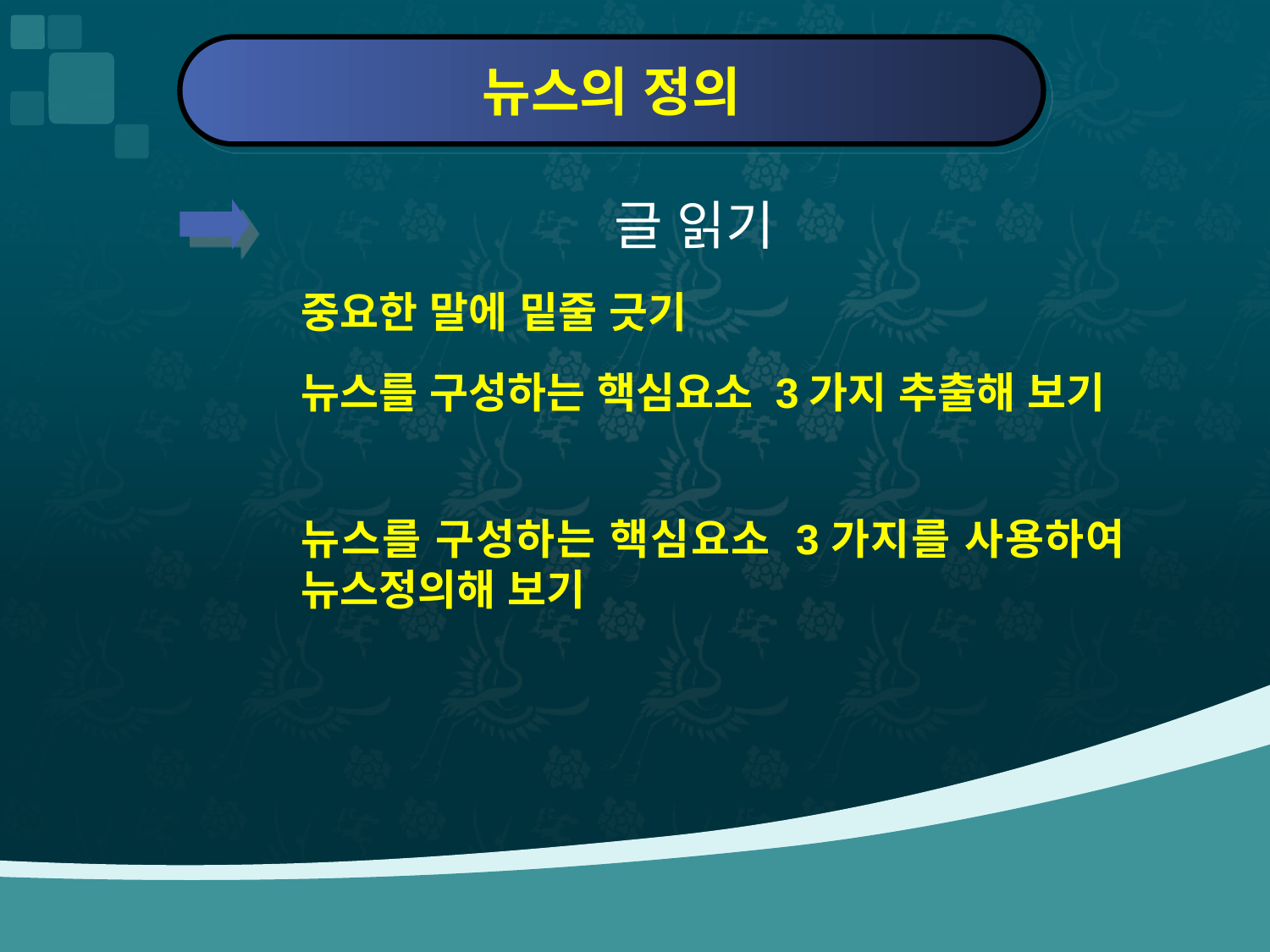

뉴스의 정의
 글 읽기

중요한 말에 밑줄 긋기
뉴스를 구성하는 핵심요소 3가지 추출해 보기
뉴스를 구성하는 핵심요소 3가지를 사용하여 뉴스정의해 보기